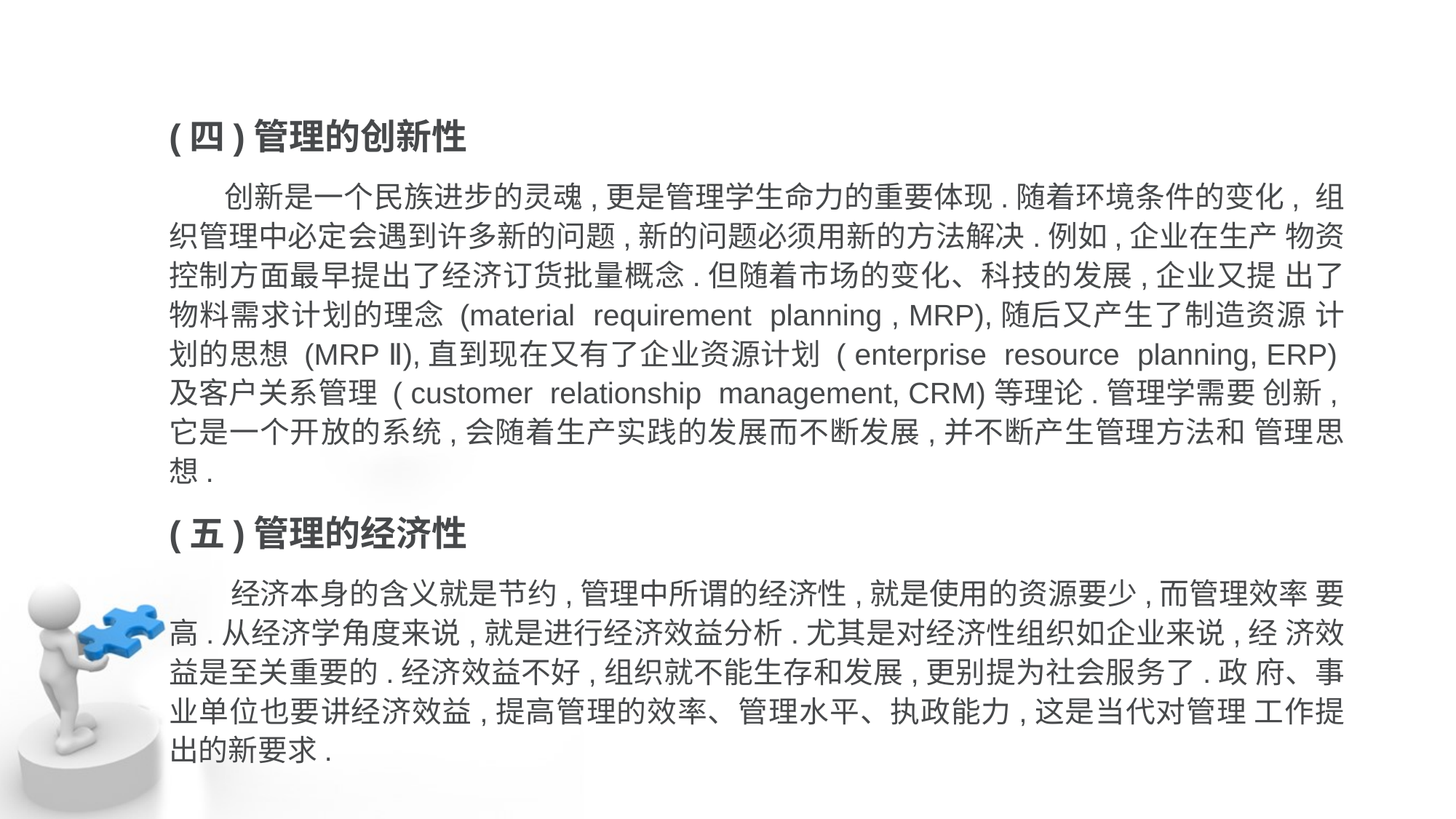

(四)管理的创新性
       创新是一个民族进步的灵魂,更是管理学生命力的重要体现.随着环境条件的变化, 组织管理中必定会遇到许多新的问题,新的问题必须用新的方法解决.例如,企业在生产 物资控制方面最早提出了经济订货批量概念.但随着市场的变化、科技的发展,企业又提 出了物料需求计划的理念 (material  requirement  planning , MRP),随后又产生了制造资源 计划的思想 (MRP Ⅱ),直到现在又有了企业资源计划 ( enterprise  resource  planning, ERP)及客户关系管理 ( customer  relationship  management, CRM)等理论.管理学需要 创新,它是一个开放的系统,会随着生产实践的发展而不断发展,并不断产生管理方法和 管理思想.
(五)管理的经济性
        经济本身的含义就是节约,管理中所谓的经济性,就是使用的资源要少,而管理效率 要高.从经济学角度来说,就是进行经济效益分析.尤其是对经济性组织如企业来说,经 济效益是至关重要的.经济效益不好,组织就不能生存和发展,更别提为社会服务了.政 府、事业单位也要讲经济效益,提高管理的效率、管理水平、执政能力,这是当代对管理 工作提出的新要求.